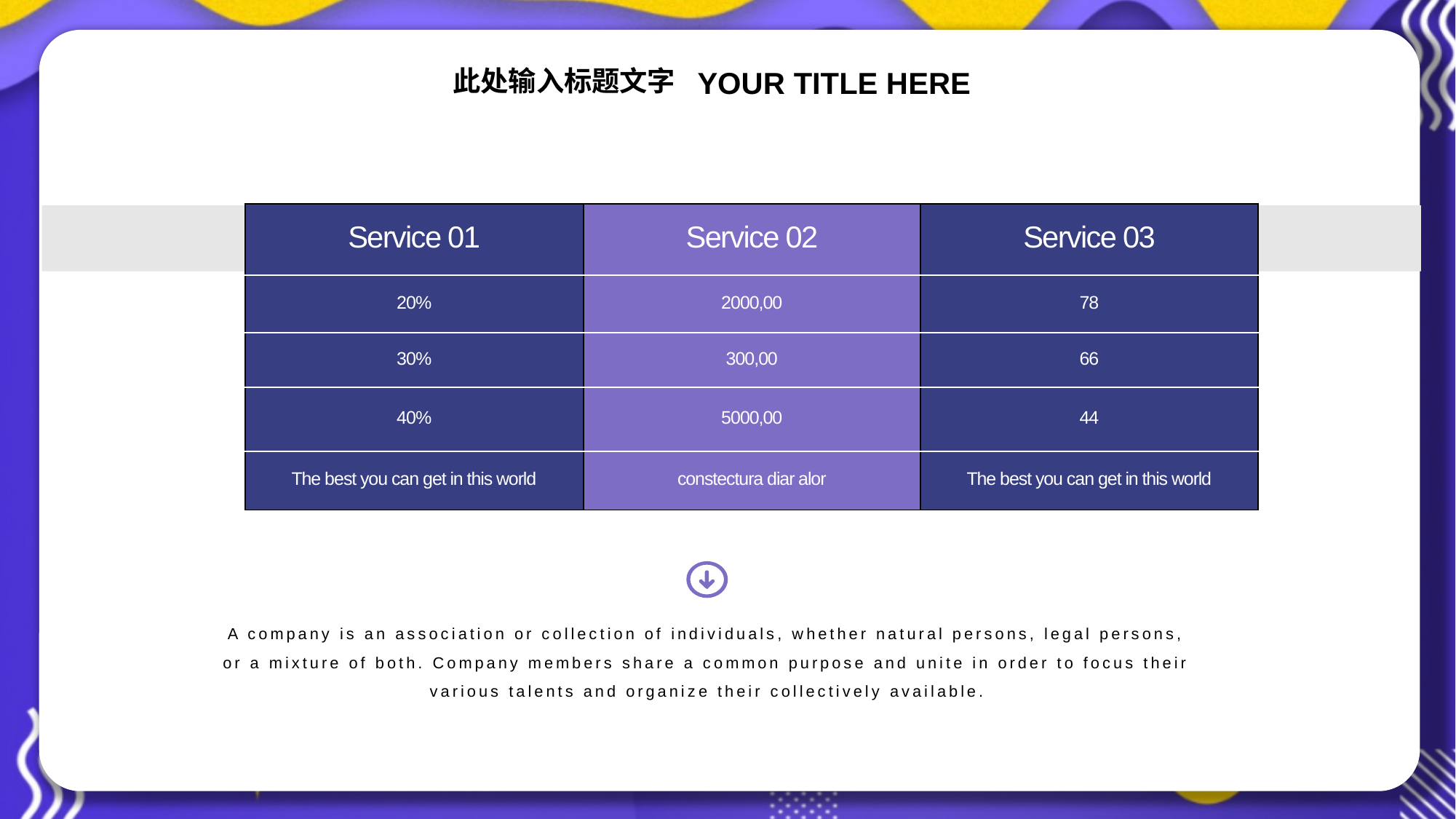

YOUR TITLE HERE
此处输入标题文字
| Service 01 | Service 02 | Service 03 |
| --- | --- | --- |
| 20% | 2000,00 | 78 |
| 30% | 300,00 | 66 |
| 40% | 5000,00 | 44 |
| The best you can get in this world | constectura diar alor | The best you can get in this world |

单击填加标题
单击填加标题
单击填加标题
输入替换内容58pic.com
输入替换内容58pic.com
输入替换内容58pic.com
输入替换内容58pic.com
输入替换内容58pic.com
输入替换内容58pic.com

A company is an association or collection of individuals, whether natural persons, legal persons, or a mixture of both. Company members share a common purpose and unite in order to focus their various talents and organize their collectively available.